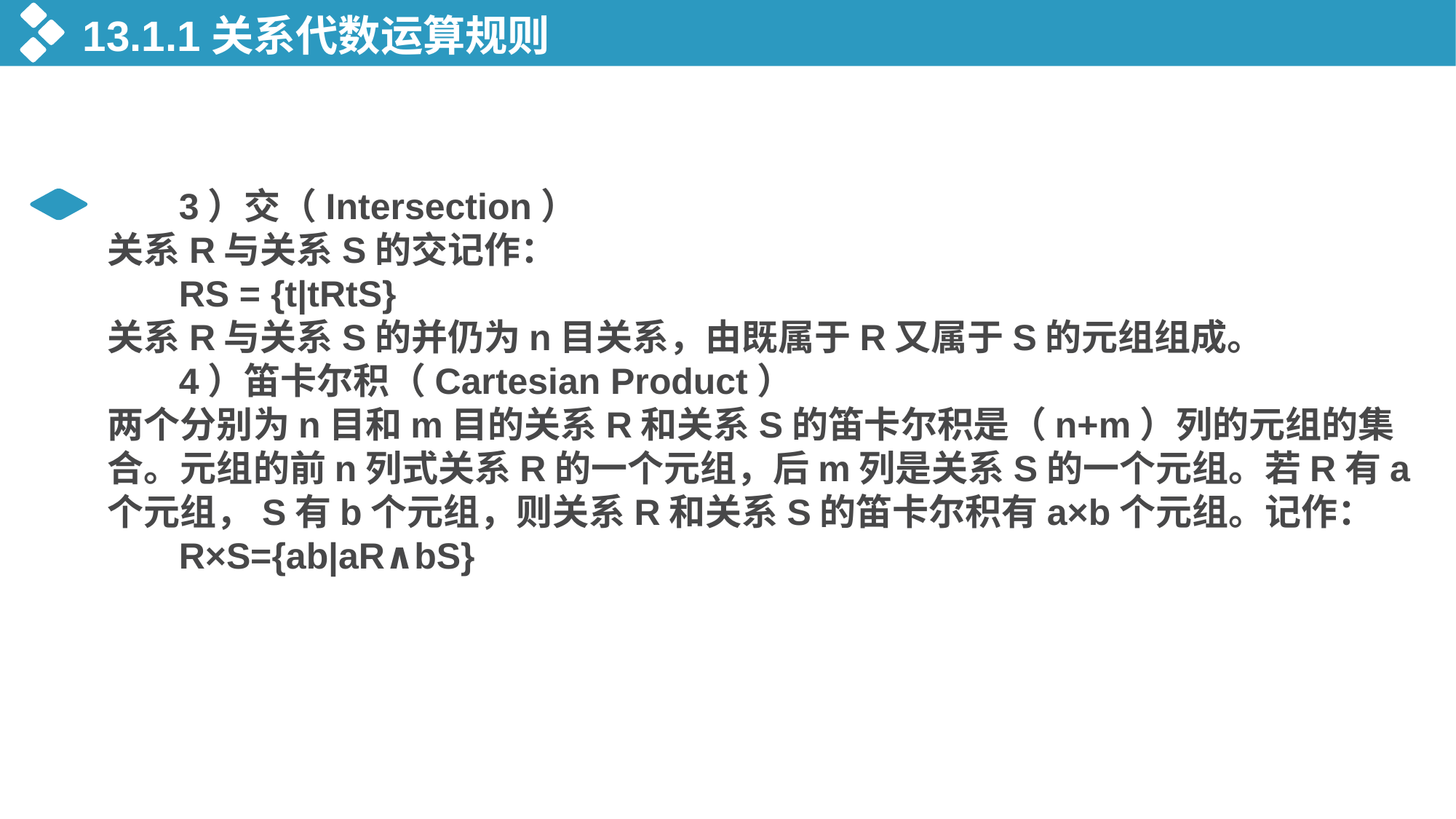

13.1.1关系代数运算规则
       3）交（Intersection）
关系R与关系S的交记作：
       RS = {t|tRtS}
关系R与关系S的并仍为n目关系，由既属于R又属于S的元组组成。
       4）笛卡尔积（Cartesian Product）
两个分别为n目和m目的关系R和关系S的笛卡尔积是（n+m）列的元组的集合。元组的前n列式关系R的一个元组，后m列是关系S的一个元组。若R有a个元组，S有b个元组，则关系R和关系S的笛卡尔积有a×b个元组。记作：
       R×S={ab|aR∧bS}